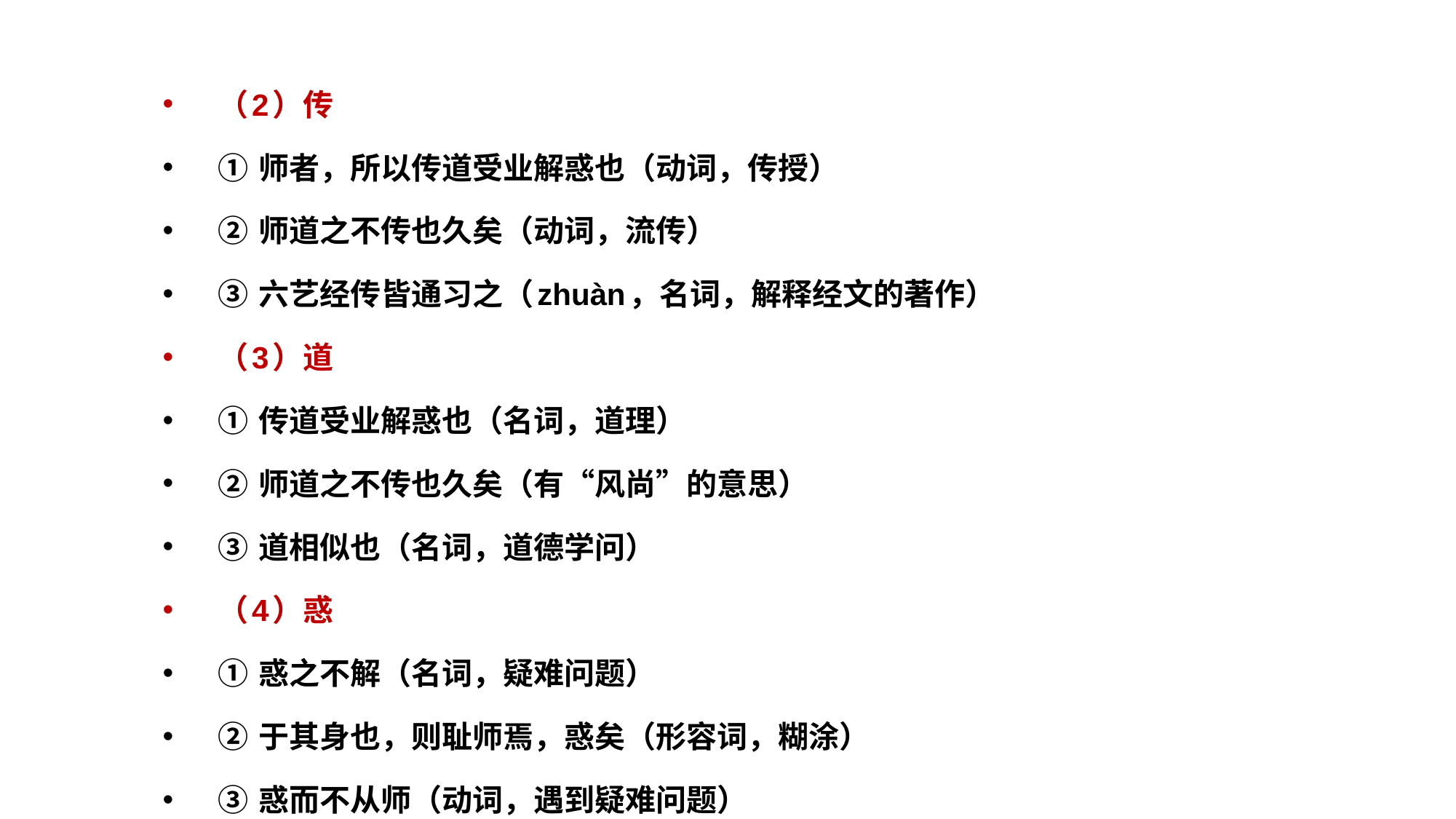

（2）传
① 师者，所以传道受业解惑也（动词，传授）
② 师道之不传也久矣（动词，流传）
③ 六艺经传皆通习之（zhuàn，名词，解释经文的著作）
（3）道
① 传道受业解惑也（名词，道理）
② 师道之不传也久矣（有“风尚”的意思）
③ 道相似也（名词，道德学问）
（4）惑
① 惑之不解（名词，疑难问题）
② 于其身也，则耻师焉，惑矣（形容词，糊涂）
③ 惑而不从师（动词，遇到疑难问题）